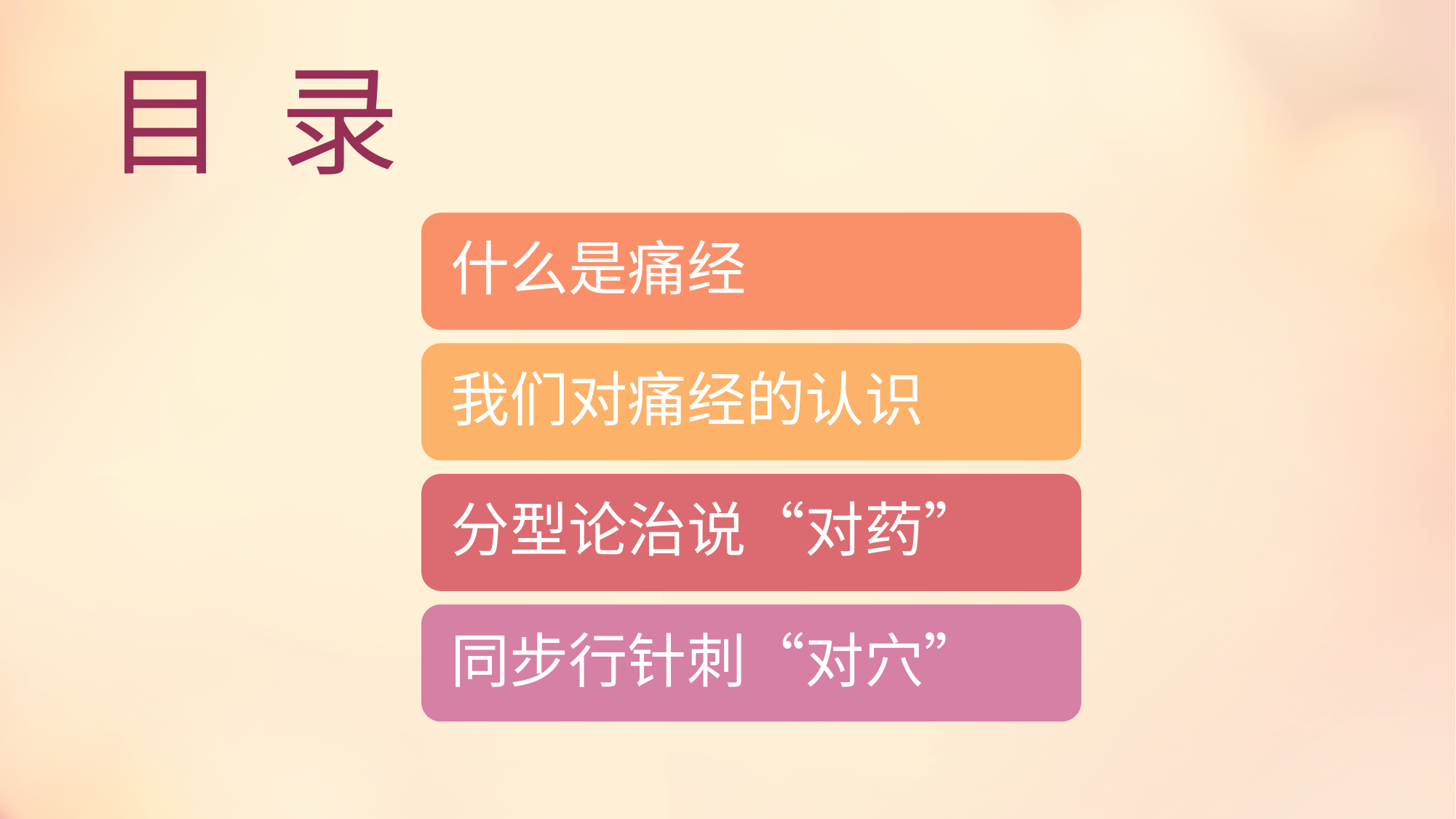

# 目  录
什么是痛经
我们对痛经的认识
分型论治说“对药”
同步行针刺“对穴”